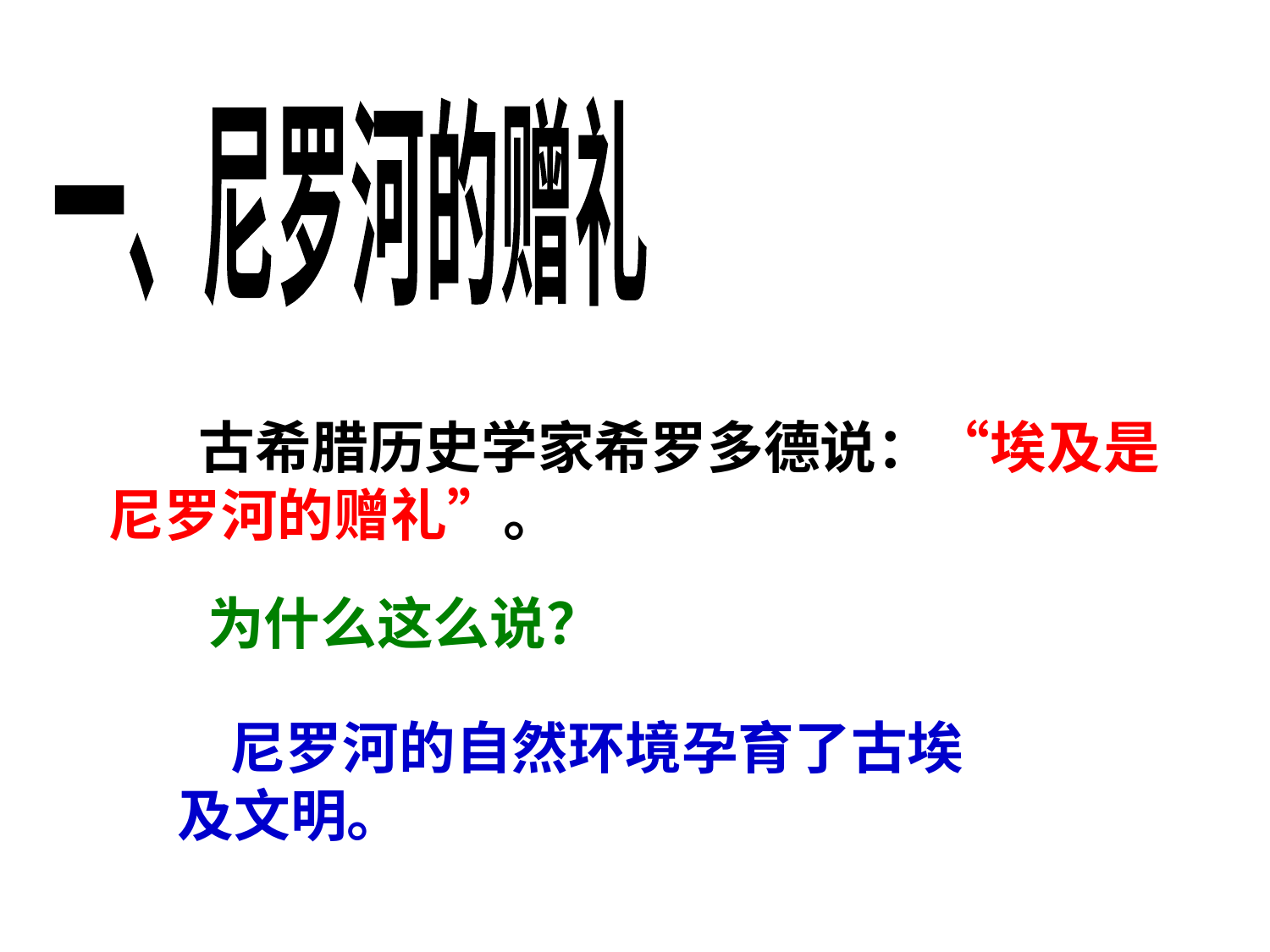

一、尼罗河的赠礼

      古希腊历史学家希罗多德说：“埃及是尼罗河的赠礼”。
为什么这么说？
   尼罗河的自然环境孕育了古埃及文明。